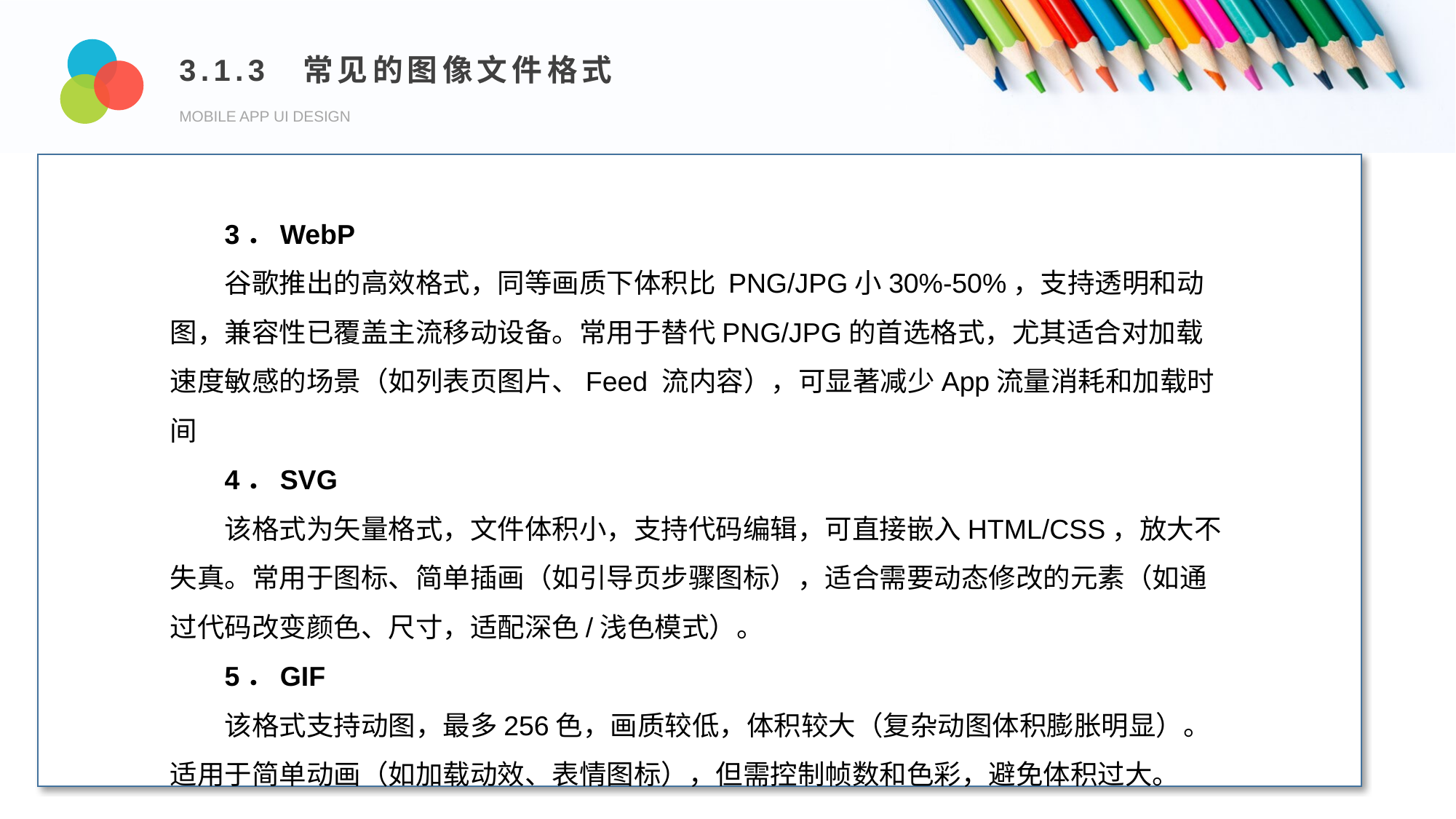

3.1.3  常见的图像文件格式
MOBILE APP UI DESIGN
Design and Production
3．WebP
谷歌推出的高效格式，同等画质下体积比 PNG/JPG小30%-50%，支持透明和动图，兼容性已覆盖主流移动设备。常用于替代PNG/JPG的首选格式，尤其适合对加载速度敏感的场景（如列表页图片、Feed 流内容），可显著减少App流量消耗和加载时间
4．SVG
该格式为矢量格式，文件体积小，支持代码编辑，可直接嵌入HTML/CSS，放大不失真。常用于图标、简单插画（如引导页步骤图标），适合需要动态修改的元素（如通过代码改变颜色、尺寸，适配深色/浅色模式）。
5．GIF
该格式支持动图，最多256色，画质较低，体积较大（复杂动图体积膨胀明显）。适用于简单动画（如加载动效、表情图标），但需控制帧数和色彩，避免体积过大。